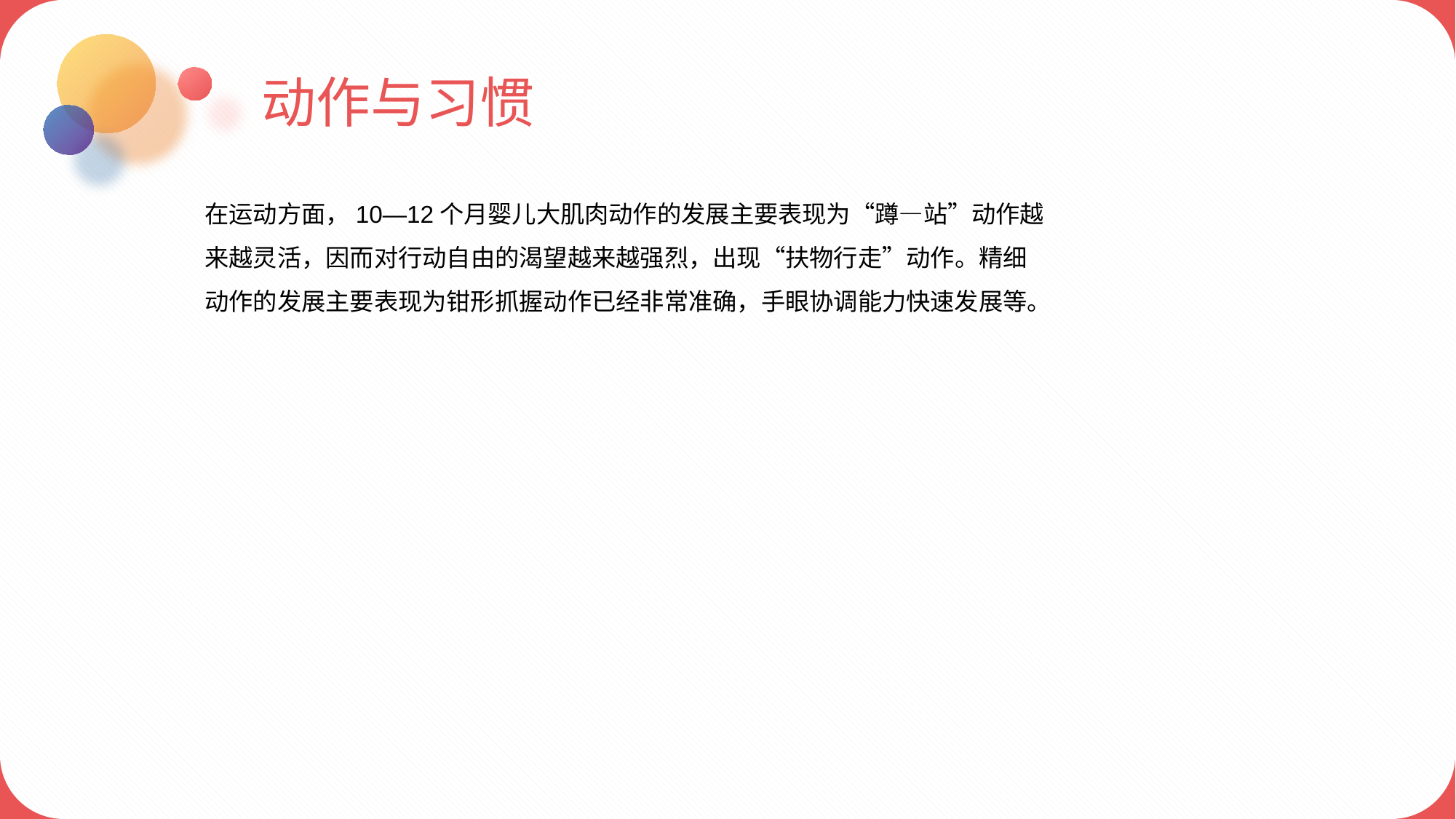

动作与习惯
在运动方面，10—12个月婴儿大肌肉动作的发展主要表现为“蹲—站”动作越来越灵活，因而对行动自由的渴望越来越强烈，出现“扶物行走”动作。精细动作的发展主要表现为钳形抓握动作已经非常准确，手眼协调能力快速发展等。